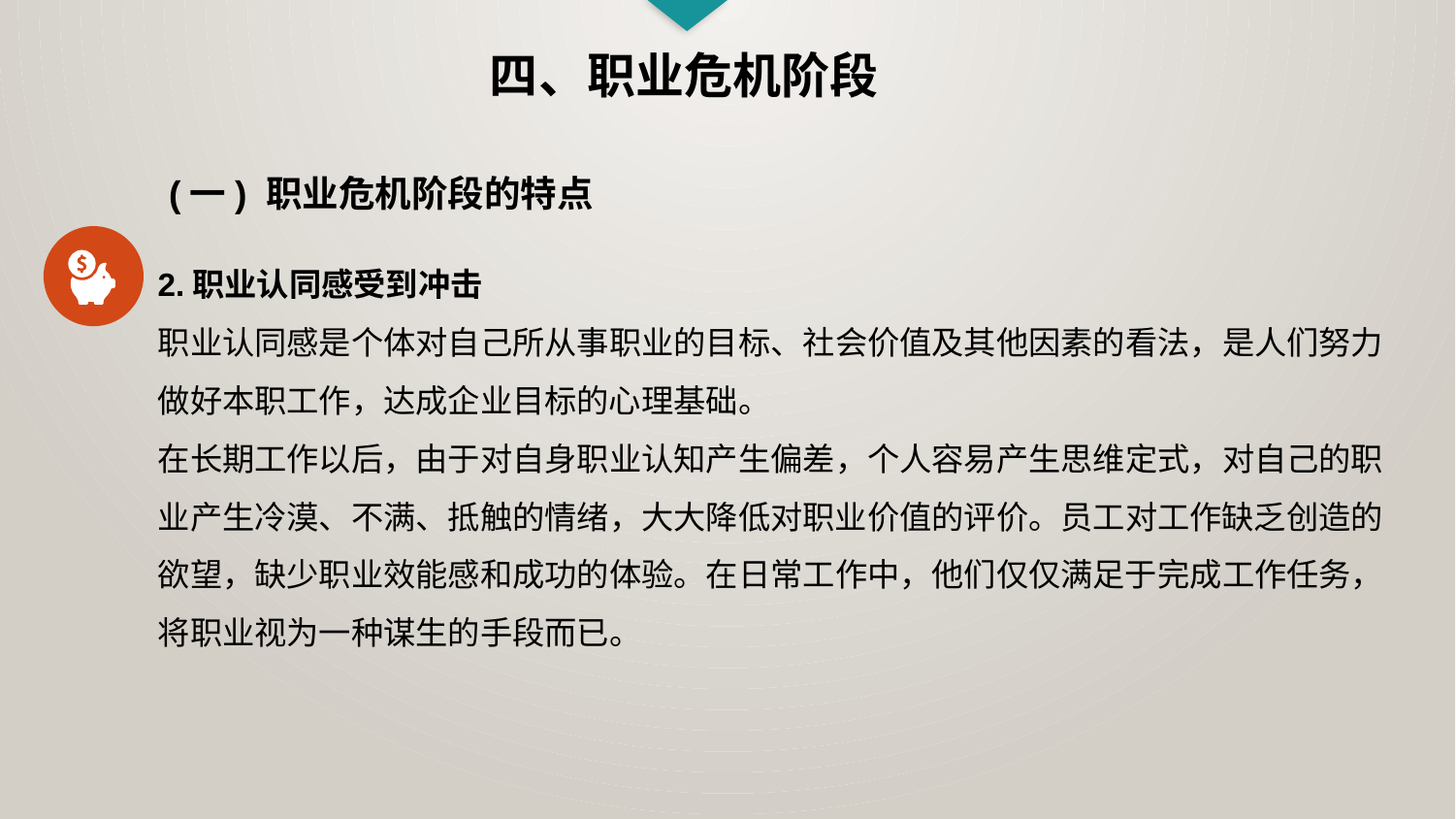

四、职业危机阶段
(一) 职业危机阶段的特点

2.职业认同感受到冲击
职业认同感是个体对自己所从事职业的目标、社会价值及其他因素的看法，是人们努力做好本职工作，达成企业目标的心理基础。
在长期工作以后，由于对自身职业认知产生偏差，个人容易产生思维定式，对自己的职业产生冷漠、不满、抵触的情绪，大大降低对职业价值的评价。员工对工作缺乏创造的欲望，缺少职业效能感和成功的体验。在日常工作中，他们仅仅满足于完成工作任务，将职业视为一种谋生的手段而已。

44